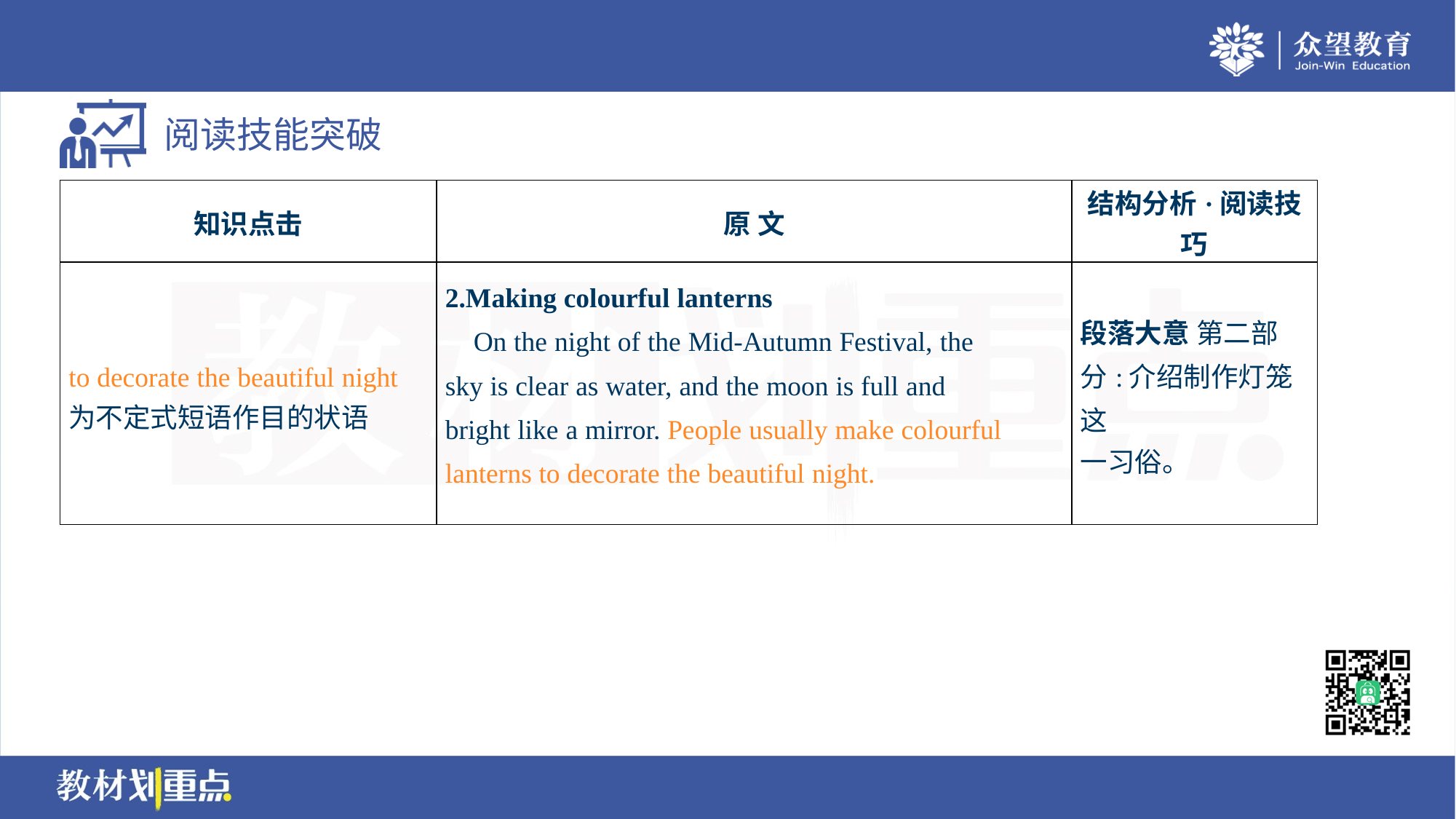

| 知识点击 | 原 文 | 结构分析·阅读技巧 |
| --- | --- | --- |
| to decorate the beautiful night 为不定式短语作目的状语 | 2.Making colourful lanterns On the night of the Mid-Autumn Festival, the sky is clear as water, and the moon is full and bright like a mirror. People usually make colourful lanterns to decorate the beautiful night. | 段落大意 第二部 分:介绍制作灯笼这 一习俗。 |